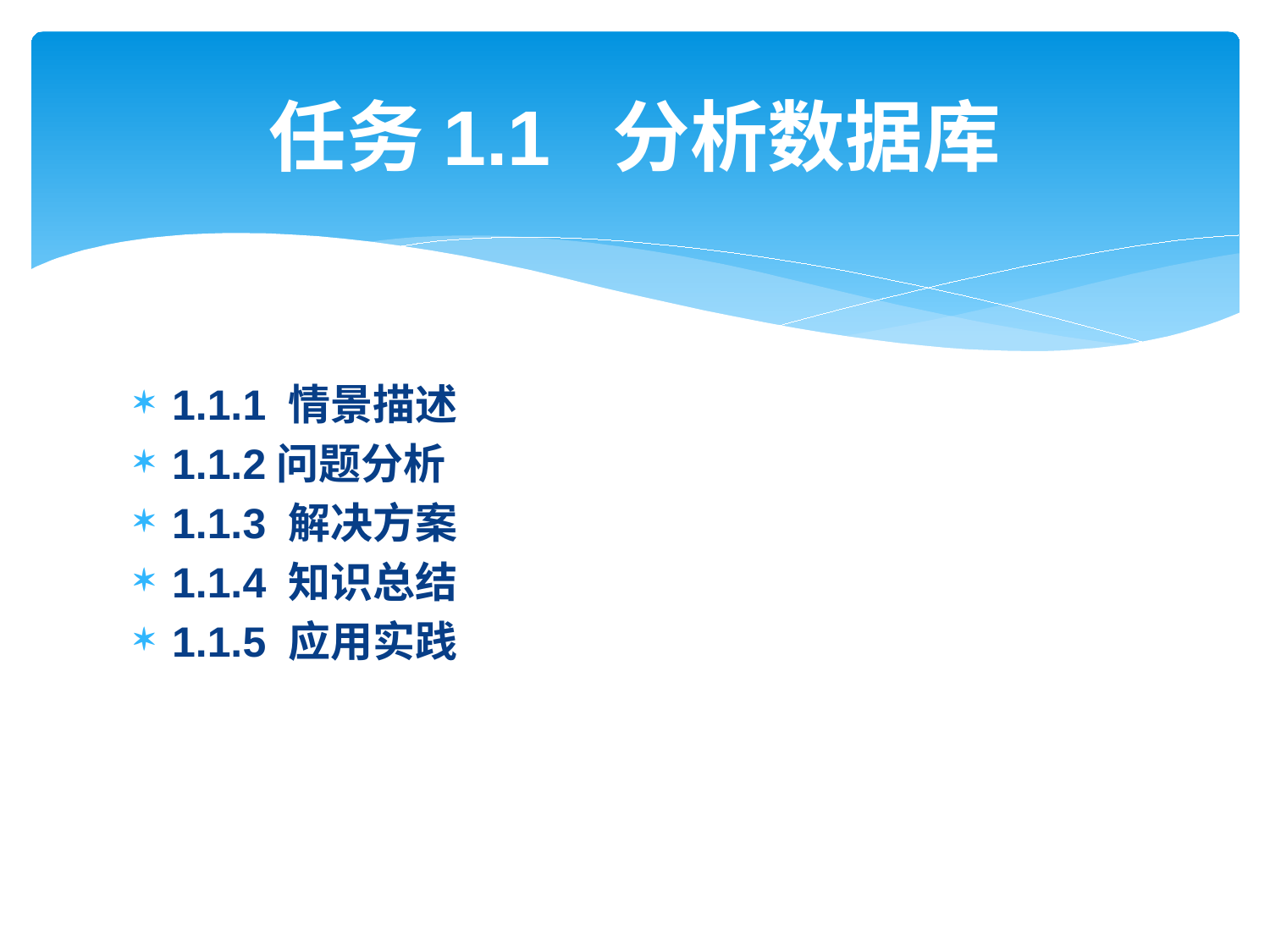

# 任务1.1  分析数据库
1.1.1 情景描述
1.1.2问题分析
1.1.3 解决方案
1.1.4 知识总结
1.1.5 应用实践